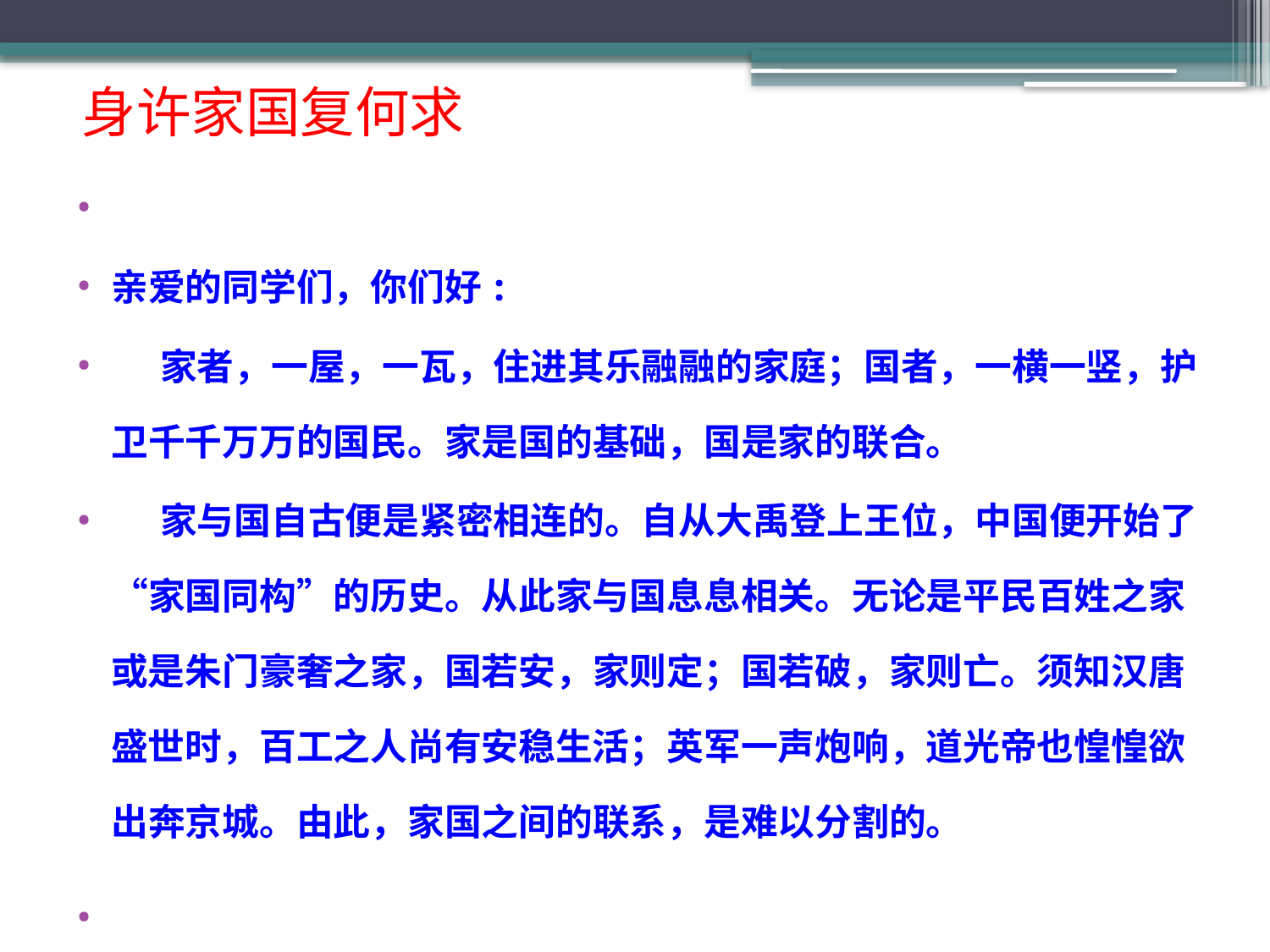

# 身许家国复何求

亲爱的同学们，你们好:
     家者，一屋，一瓦，住进其乐融融的家庭；国者，一横一竖，护卫千千万万的国民。家是国的基础，国是家的联合。
     家与国自古便是紧密相连的。自从大禹登上王位，中国便开始了“家国同构”的历史。从此家与国息息相关。无论是平民百姓之家或是朱门豪奢之家，国若安，家则定；国若破，家则亡。须知汉唐盛世时，百工之人尚有安稳生活；英军一声炮响，道光帝也惶惶欲出奔京城。由此，家国之间的联系，是难以分割的。